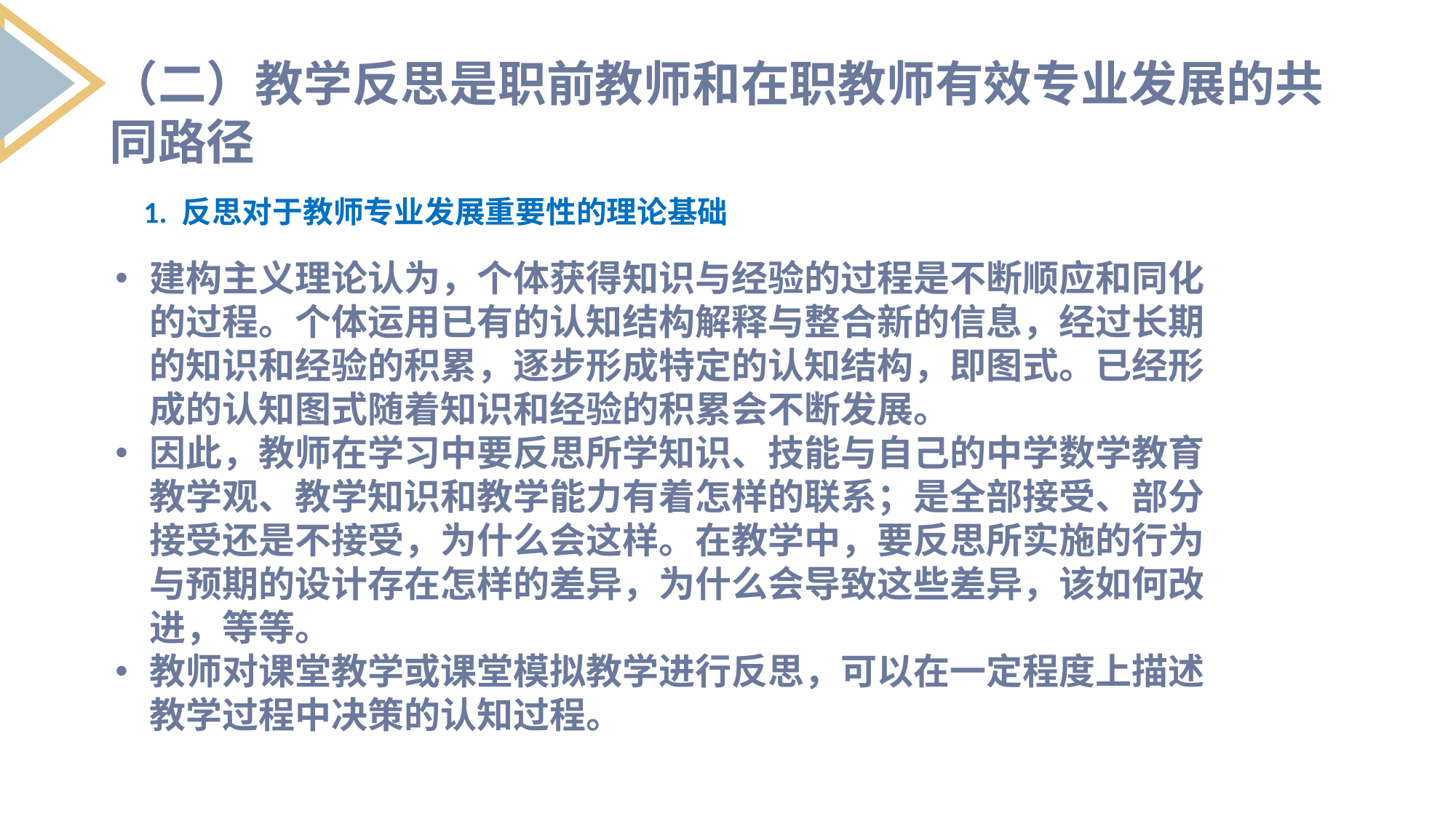

（二）教学反思是职前教师和在职教师有效专业发展的共同路径
1. 反思对于教师专业发展重要性的理论基础
建构主义理论认为，个体获得知识与经验的过程是不断顺应和同化的过程。个体运用已有的认知结构解释与整合新的信息，经过长期的知识和经验的积累，逐步形成特定的认知结构，即图式。已经形成的认知图式随着知识和经验的积累会不断发展。
因此，教师在学习中要反思所学知识、技能与自己的中学数学教育教学观、教学知识和教学能力有着怎样的联系；是全部接受、部分接受还是不接受，为什么会这样。在教学中，要反思所实施的行为与预期的设计存在怎样的差异，为什么会导致这些差异，该如何改进，等等。
教师对课堂教学或课堂模拟教学进行反思，可以在一定程度上描述教学过程中决策的认知过程。